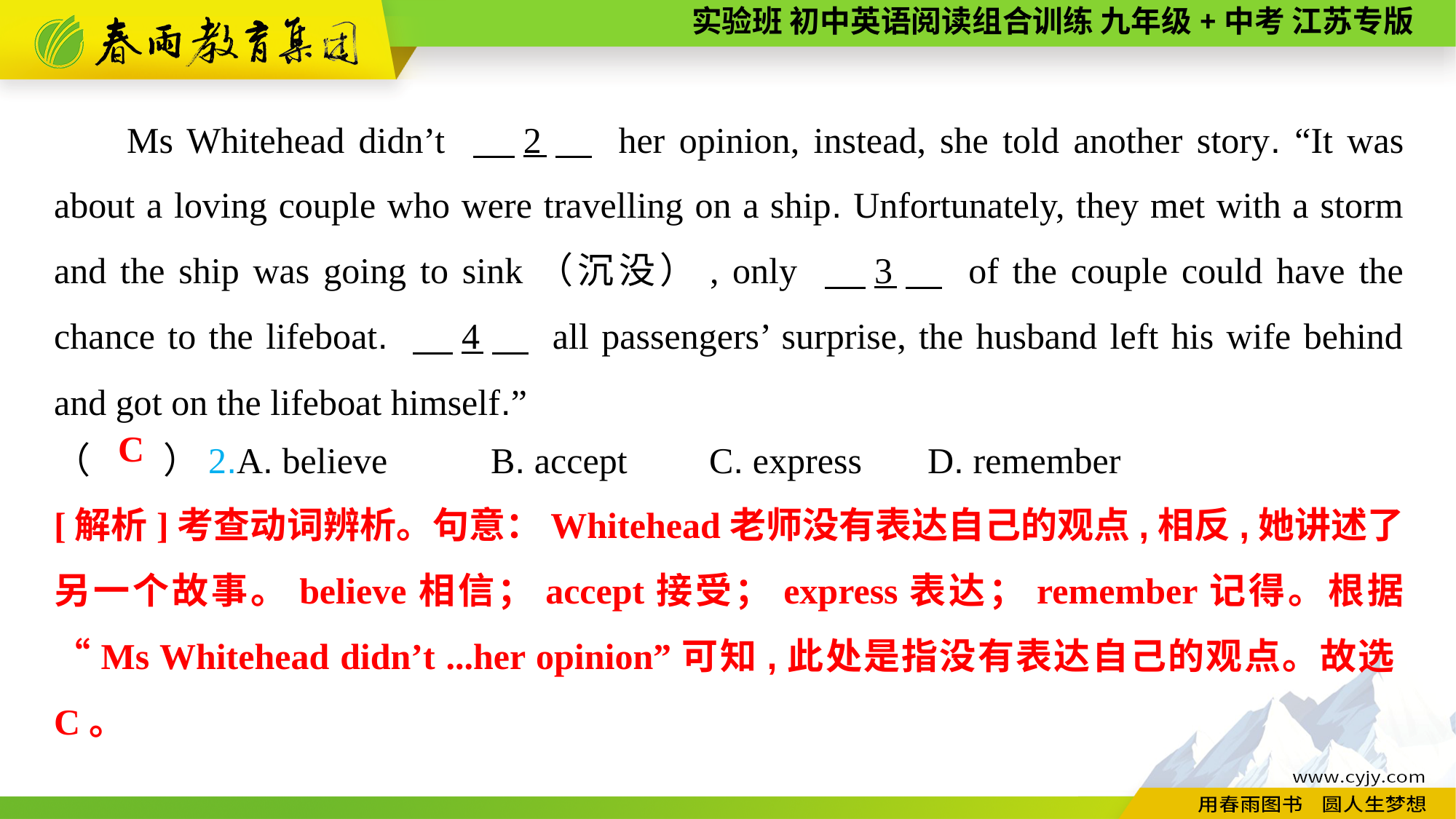

Ms Whitehead didn’t 　2　 her opinion, instead, she told another story. “It was about a loving couple who were travelling on a ship. Unfortunately, they met with a storm and the ship was going to sink（沉没）, only 　3　 of the couple could have the chance to the lifeboat. 　4　 all passengers’ surprise, the husband left his wife behind and got on the lifeboat himself.”
（　　）2.A. believe	B. accept	C. express	D. remember
 C
[解析]考查动词辨析。句意：Whitehead老师没有表达自己的观点,相反,她讲述了另一个故事。believe相信；accept接受；express表达；remember记得。根据“Ms Whitehead didn’t ...her opinion”可知,此处是指没有表达自己的观点。故选C。